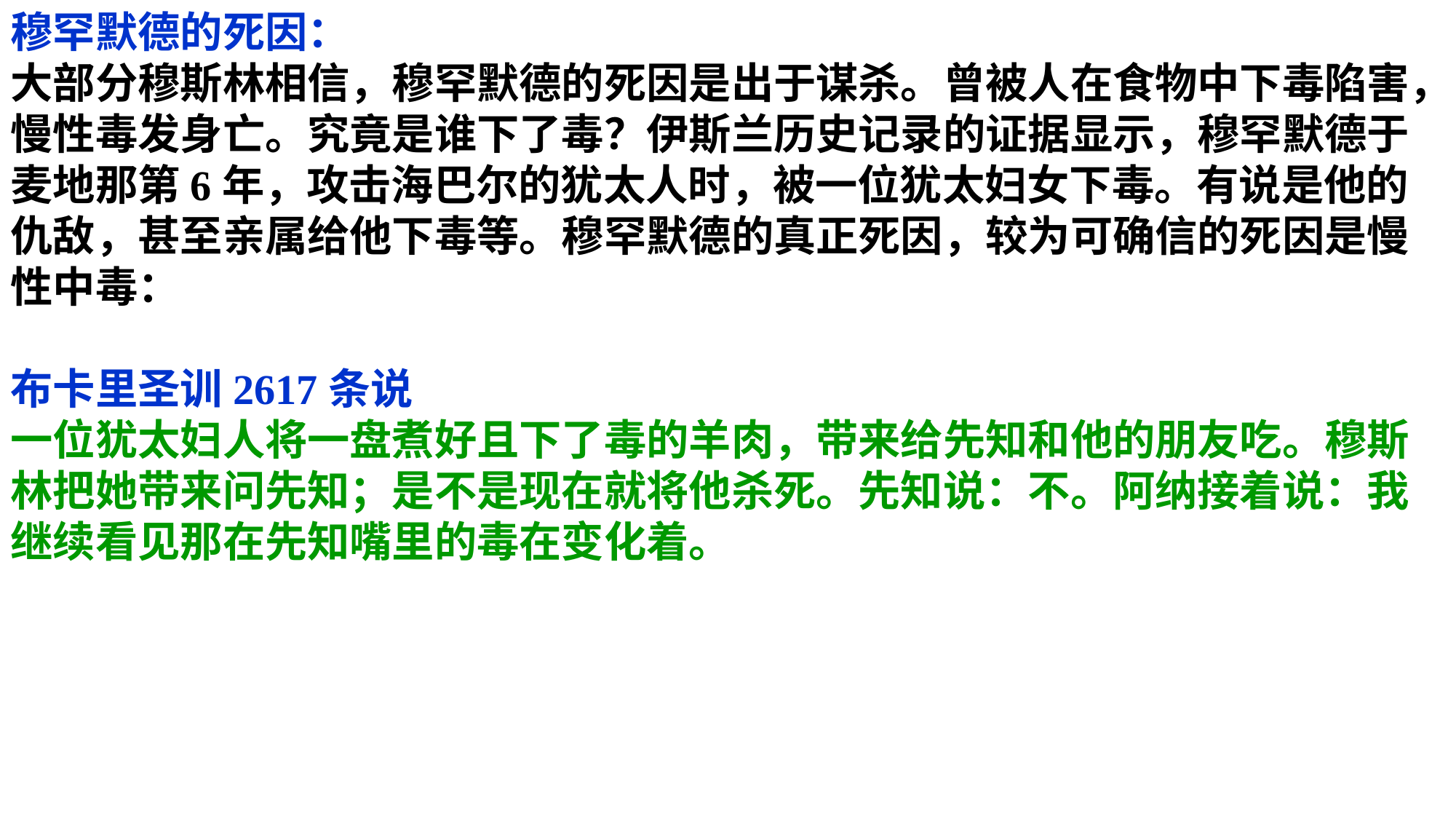

穆罕默德的死因：
大部分穆斯林相信，穆罕默德的死因是出于谋杀。曾被人在食物中下毒陷害，慢性毒发身亡。究竟是谁下了毒？伊斯兰历史记录的证据显示，穆罕默德于麦地那第6年，攻击海巴尔的犹太人时，被一位犹太妇女下毒。有说是他的仇敌，甚至亲属给他下毒等。穆罕默德的真正死因，较为可确信的死因是慢性中毒：

布卡里圣训2617条说
一位犹太妇人将一盘煮好且下了毒的羊肉，带来给先知和他的朋友吃。穆斯林把她带来问先知；是不是现在就将他杀死。先知说：不。阿纳接着说：我继续看见那在先知嘴里的毒在变化着。